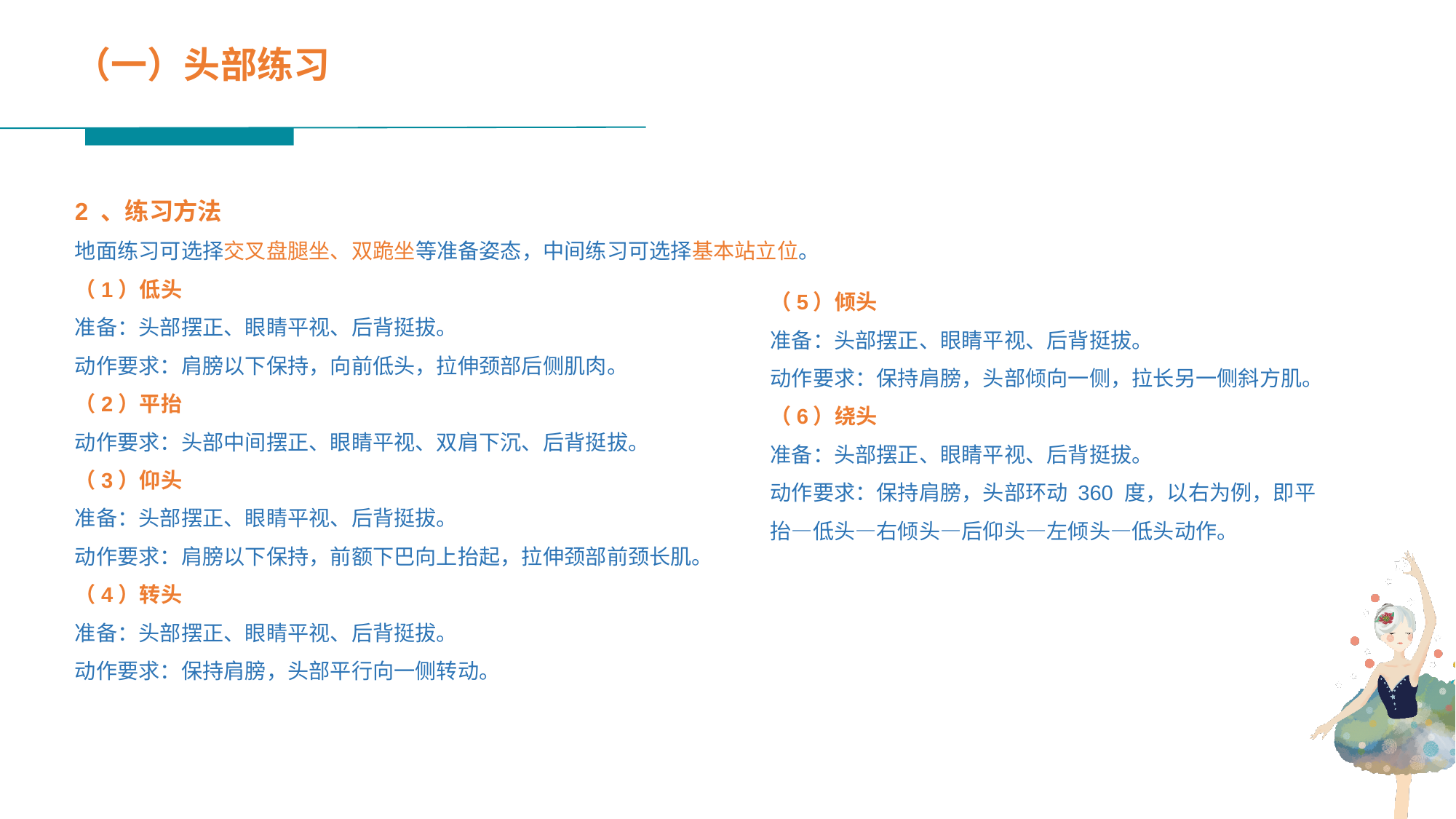

（一）头部练习

2 、练习方法
地面练习可选择交叉盘腿坐、双跪坐等准备姿态，中间练习可选择基本站立位。
（1）低头
准备：头部摆正、眼睛平视、后背挺拔。
动作要求：肩膀以下保持，向前低头，拉伸颈部后侧肌肉。
（2）平抬
动作要求：头部中间摆正、眼睛平视、双肩下沉、后背挺拔。
（3）仰头
准备：头部摆正、眼睛平视、后背挺拔。
动作要求：肩膀以下保持，前额下巴向上抬起，拉伸颈部前颈长肌。
（4）转头
准备：头部摆正、眼睛平视、后背挺拔。
动作要求：保持肩膀，头部平行向一侧转动。
（5）倾头
准备：头部摆正、眼睛平视、后背挺拔。
动作要求：保持肩膀，头部倾向一侧，拉长另一侧斜方肌。
（6）绕头
准备：头部摆正、眼睛平视、后背挺拔。
动作要求：保持肩膀，头部环动 360 度，以右为例，即平抬—低头—右倾头—后仰头—左倾头—低头动作。